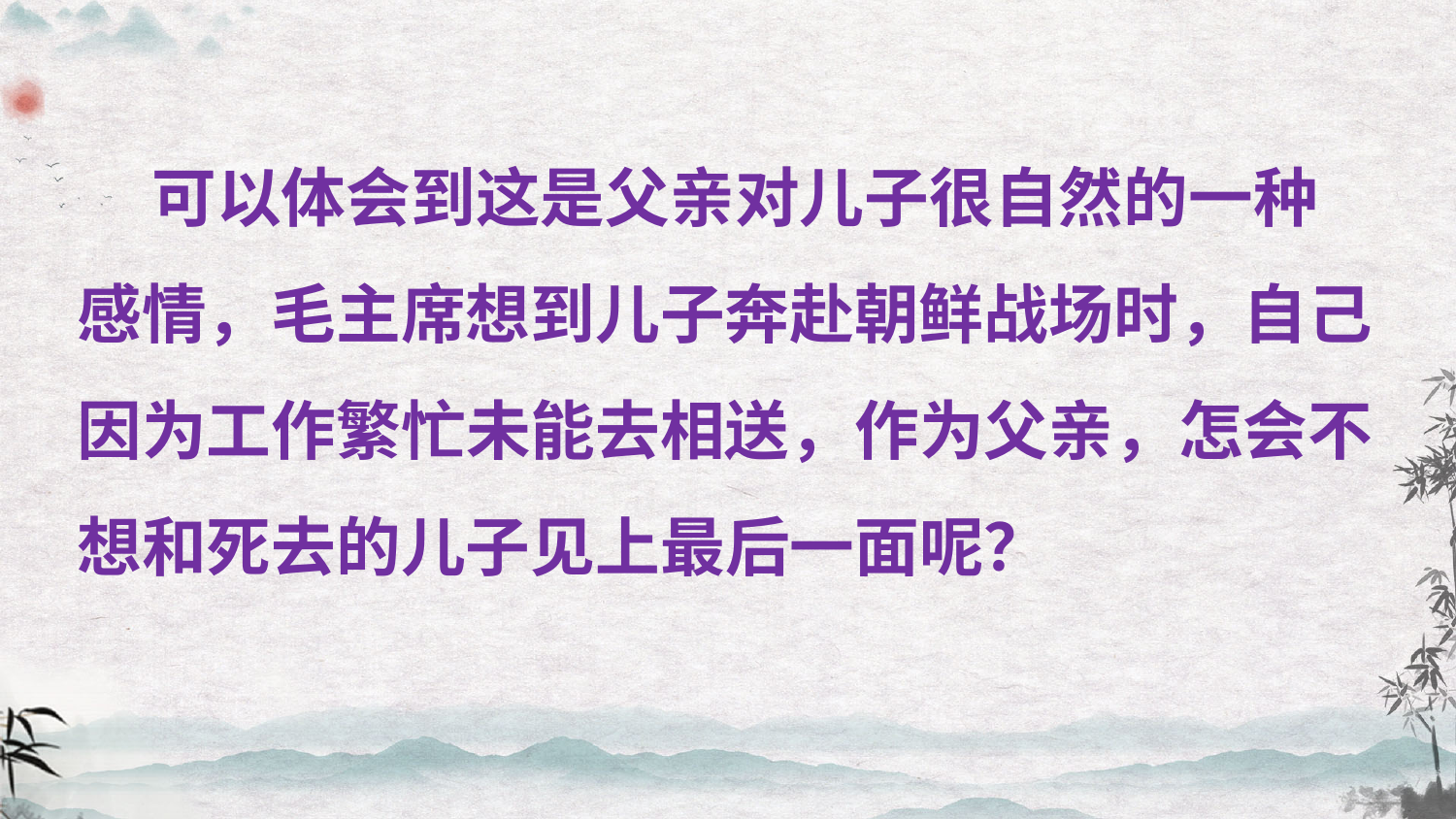

可以体会到这是父亲对儿子很自然的一种感情，毛主席想到儿子奔赴朝鲜战场时，自己因为工作繁忙未能去相送，作为父亲，怎会不想和死去的儿子见上最后一面呢？